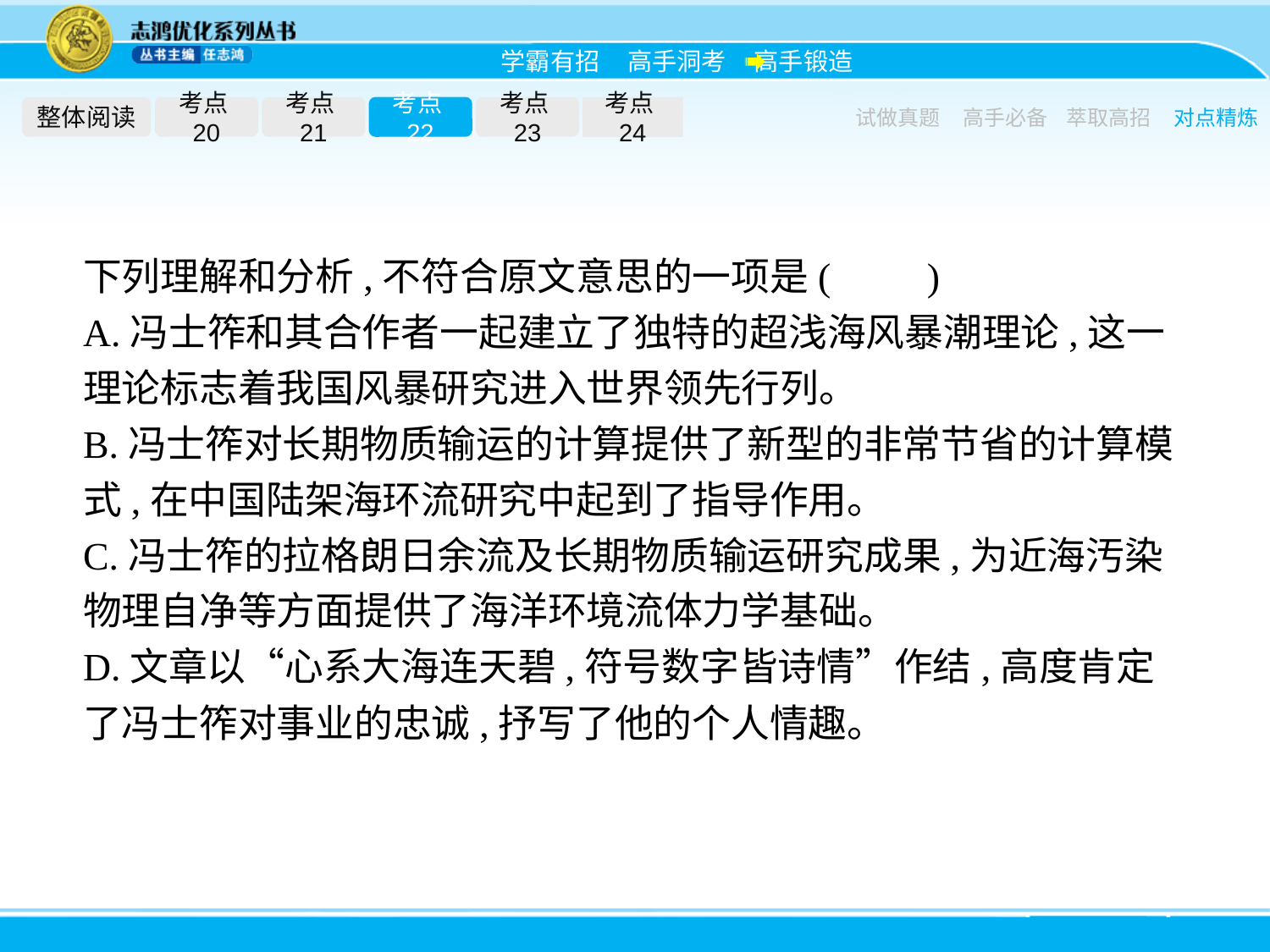

整体阅读
考点20
考点21
考点22
考点23
考点24
试做真题
高手必备
萃取高招
对点精炼
下列理解和分析,不符合原文意思的一项是(　　)
A.冯士筰和其合作者一起建立了独特的超浅海风暴潮理论,这一理论标志着我国风暴研究进入世界领先行列。
B.冯士筰对长期物质输运的计算提供了新型的非常节省的计算模式,在中国陆架海环流研究中起到了指导作用。
C.冯士筰的拉格朗日余流及长期物质输运研究成果,为近海汚染物理自净等方面提供了海洋环境流体力学基础。
D.文章以“心系大海连天碧,符号数字皆诗情”作结,高度肯定了冯士筰对事业的忠诚,抒写了他的个人情趣。